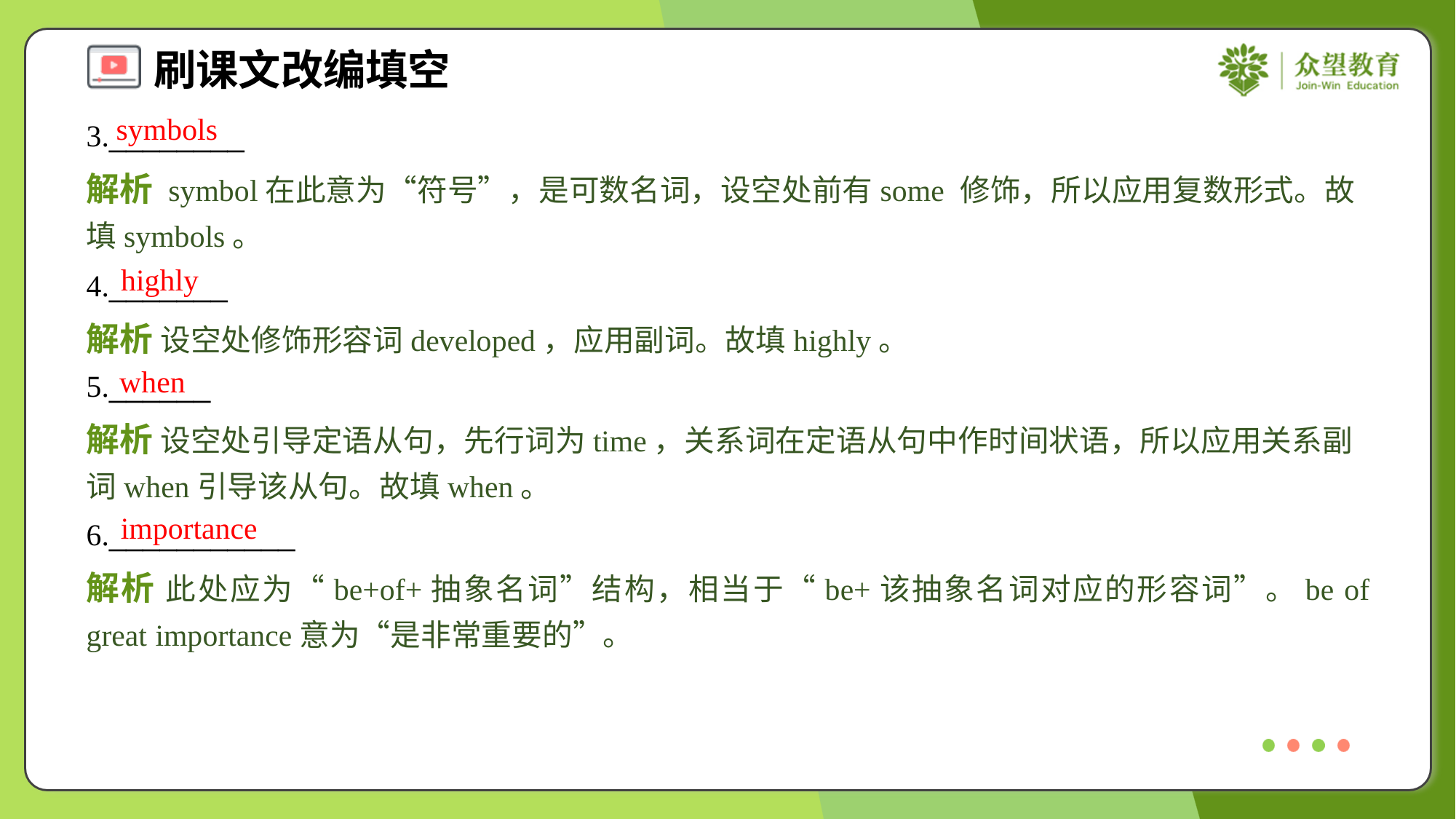

symbols
3.________
解析 symbol在此意为“符号”，是可数名词，设空处前有some 修饰，所以应用复数形式。故填symbols。
highly
4._______
解析 设空处修饰形容词developed，应用副词。故填highly。
when
5.______
解析 设空处引导定语从句，先行词为time，关系词在定语从句中作时间状语，所以应用关系副词when引导该从句。故填when。
importance
6.___________
解析 此处应为“be+of+抽象名词”结构，相当于“be+该抽象名词对应的形容词”。be of great importance意为“是非常重要的”。